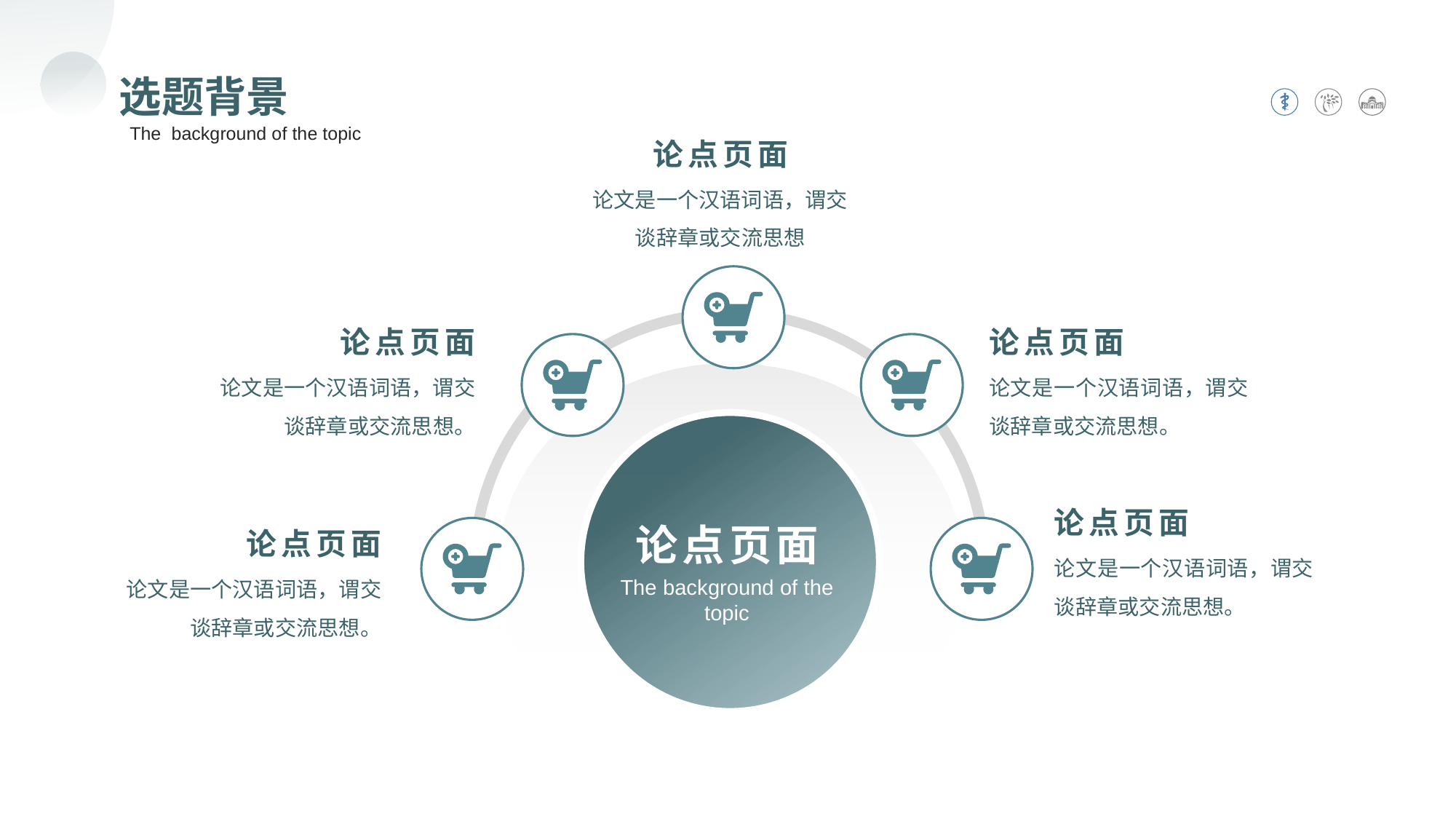

选题背景
The  background of the topic

论点页面
论文是一个汉语词语，谓交谈辞章或交流思想

论点页面
论文是一个汉语词语，谓交谈辞章或交流思想。
论点页面
论文是一个汉语词语，谓交谈辞章或交流思想。
论点页面
论文是一个汉语词语，谓交谈辞章或交流思想。
论点页面
论点页面
论文是一个汉语词语，谓交谈辞章或交流思想。
The background of the topic